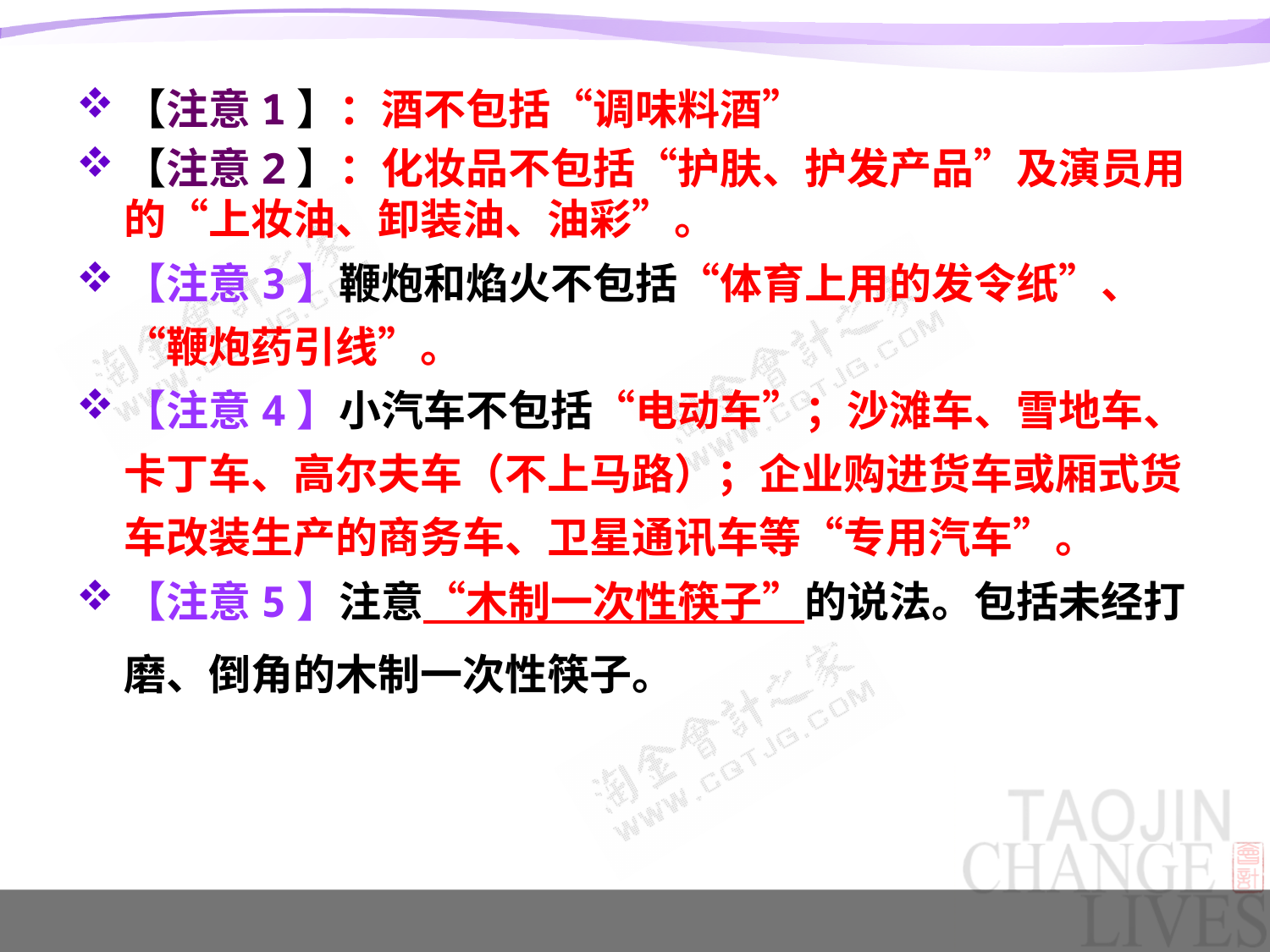

【注意1】：酒不包括“调味料酒”
【注意2】：化妆品不包括“护肤、护发产品”及演员用的“上妆油、卸装油、油彩”。
【注意3】鞭炮和焰火不包括“体育上用的发令纸”、“鞭炮药引线”。
【注意4】小汽车不包括“电动车”；沙滩车、雪地车、卡丁车、高尔夫车（不上马路）；企业购进货车或厢式货车改装生产的商务车、卫星通讯车等“专用汽车”。
【注意5】注意“木制一次性筷子”的说法。包括未经打磨、倒角的木制一次性筷子。